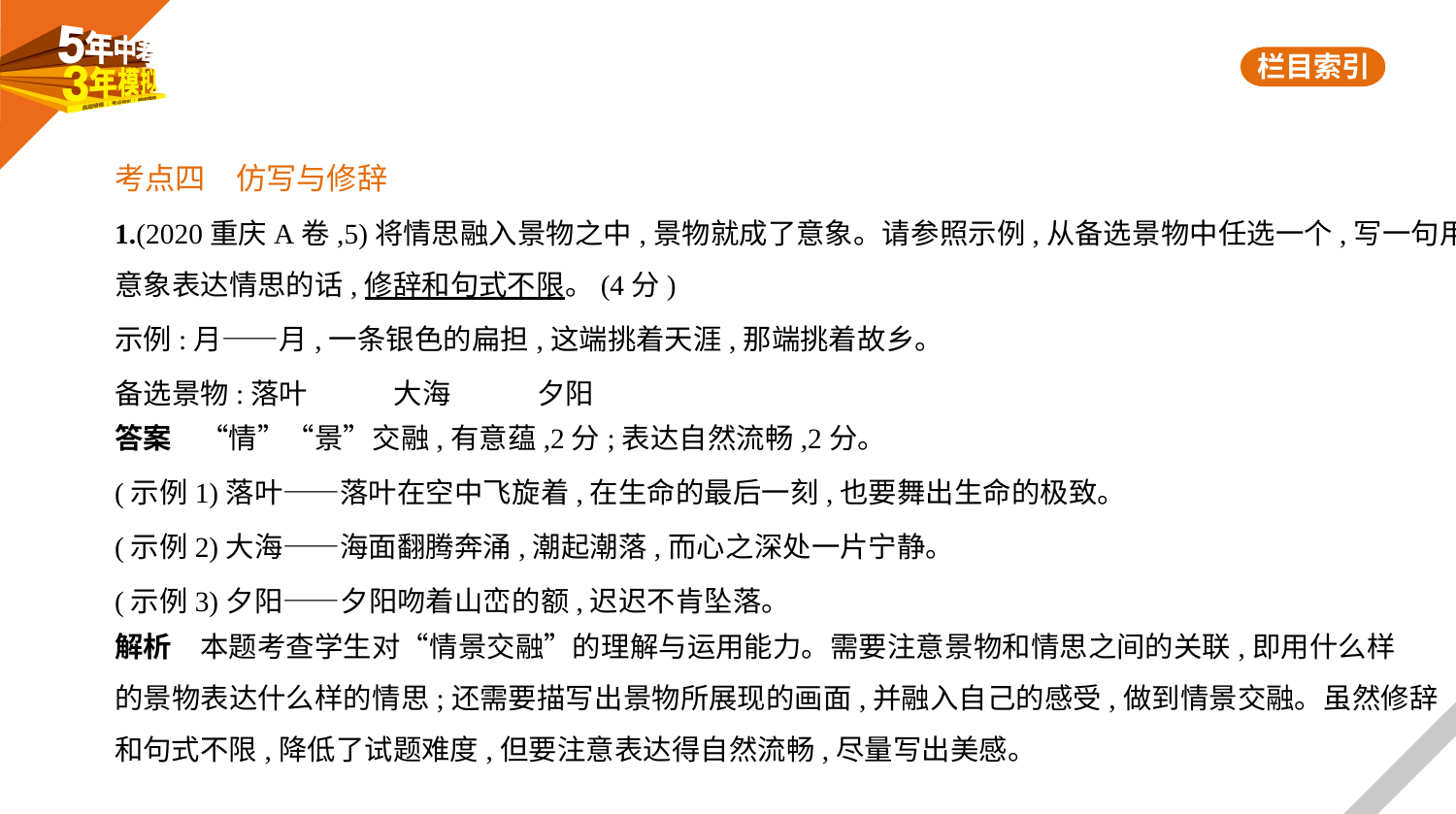

考点四　仿写与修辞
1.(2020重庆A卷,5)将情思融入景物之中,景物就成了意象。请参照示例,从备选景物中任选一个,写一句用
意象表达情思的话,修辞和句式不限。(4分)
示例:月——月,一条银色的扁担,这端挑着天涯,那端挑着故乡。
备选景物:落叶　　　大海　　　夕阳
答案　“情”“景”交融,有意蕴,2分;表达自然流畅,2分。
(示例1)落叶——落叶在空中飞旋着,在生命的最后一刻,也要舞出生命的极致。
(示例2)大海——海面翻腾奔涌,潮起潮落,而心之深处一片宁静。
(示例3)夕阳——夕阳吻着山峦的额,迟迟不肯坠落。
解析　本题考查学生对“情景交融”的理解与运用能力。需要注意景物和情思之间的关联,即用什么样
的景物表达什么样的情思;还需要描写出景物所展现的画面,并融入自己的感受,做到情景交融。虽然修辞
和句式不限,降低了试题难度,但要注意表达得自然流畅,尽量写出美感。